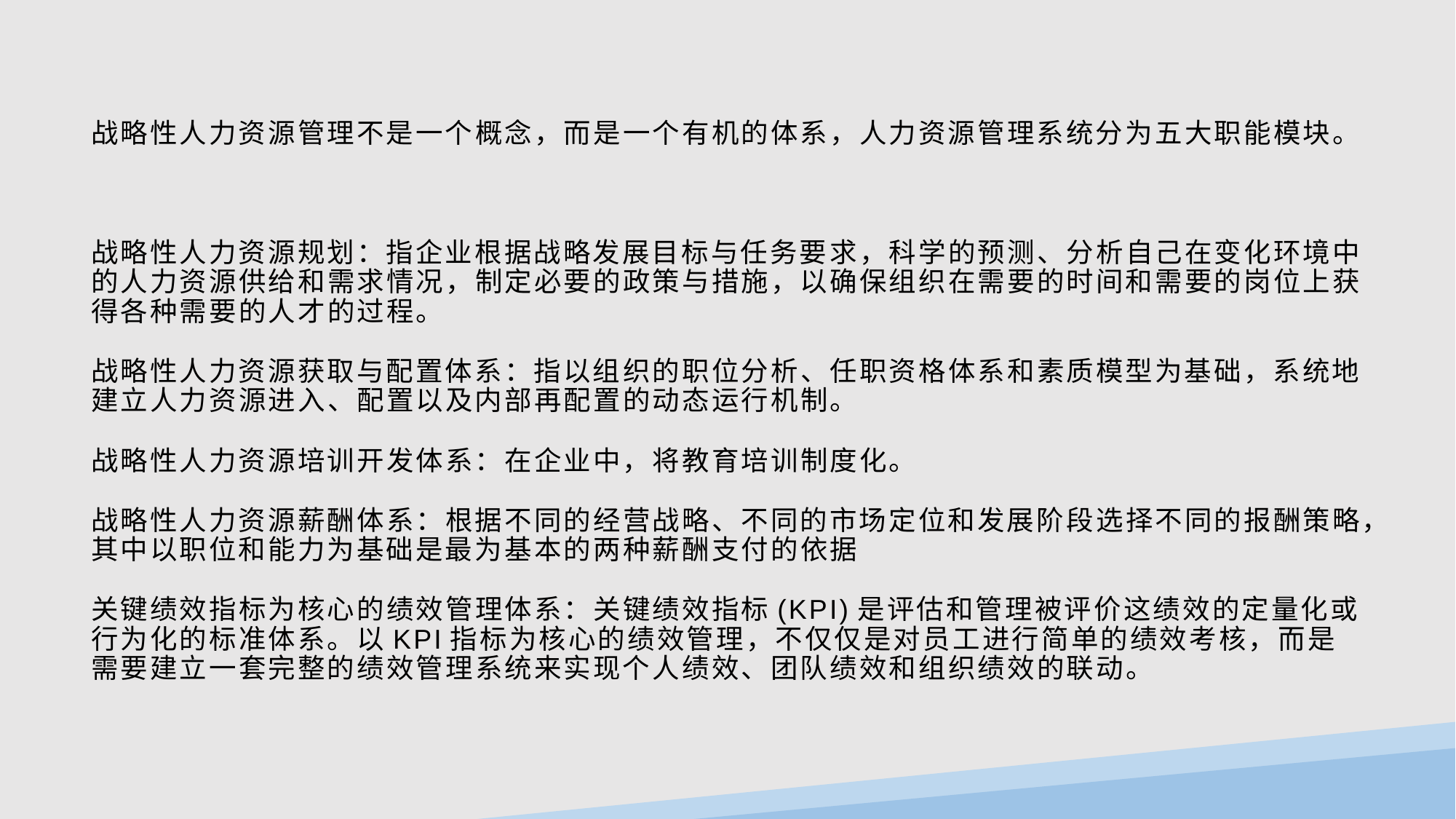

#
战略性人力资源管理不是一个概念，而是一个有机的体系，人力资源管理系统分为五大职能模块。

战略性人力资源规划：指企业根据战略发展目标与任务要求，科学的预测、分析自己在变化环境中的人力资源供给和需求情况，制定必要的政策与措施，以确保组织在需要的时间和需要的岗位上获得各种需要的人才的过程。
战略性人力资源获取与配置体系：指以组织的职位分析、任职资格体系和素质模型为基础，系统地建立人力资源进入、配置以及内部再配置的动态运行机制。
战略性人力资源培训开发体系：在企业中，将教育培训制度化。
战略性人力资源薪酬体系：根据不同的经营战略、不同的市场定位和发展阶段选择不同的报酬策略，其中以职位和能力为基础是最为基本的两种薪酬支付的依据
关键绩效指标为核心的绩效管理体系：关键绩效指标(KPI)是评估和管理被评价这绩效的定量化或行为化的标准体系。以KPI指标为核心的绩效管理，不仅仅是对员工进行简单的绩效考核，而是需要建立一套完整的绩效管理系统来实现个人绩效、团队绩效和组织绩效的联动。